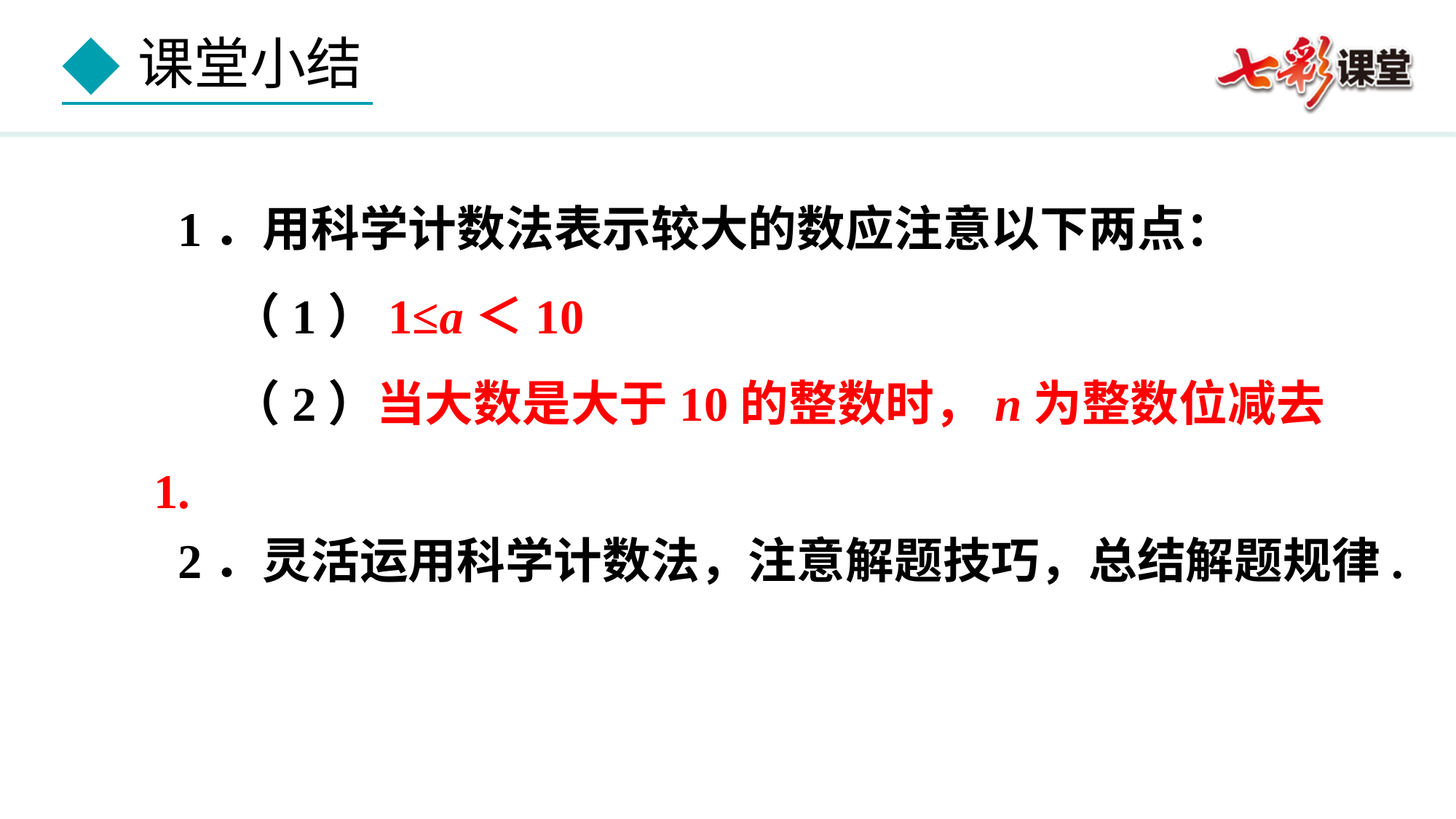

1．用科学计数法表示较大的数应注意以下两点：
      （1）1≤a＜10
      （2）当大数是大于10的整数时，n为整数位减去1.
  2．灵活运用科学计数法，注意解题技巧，总结解题规律.